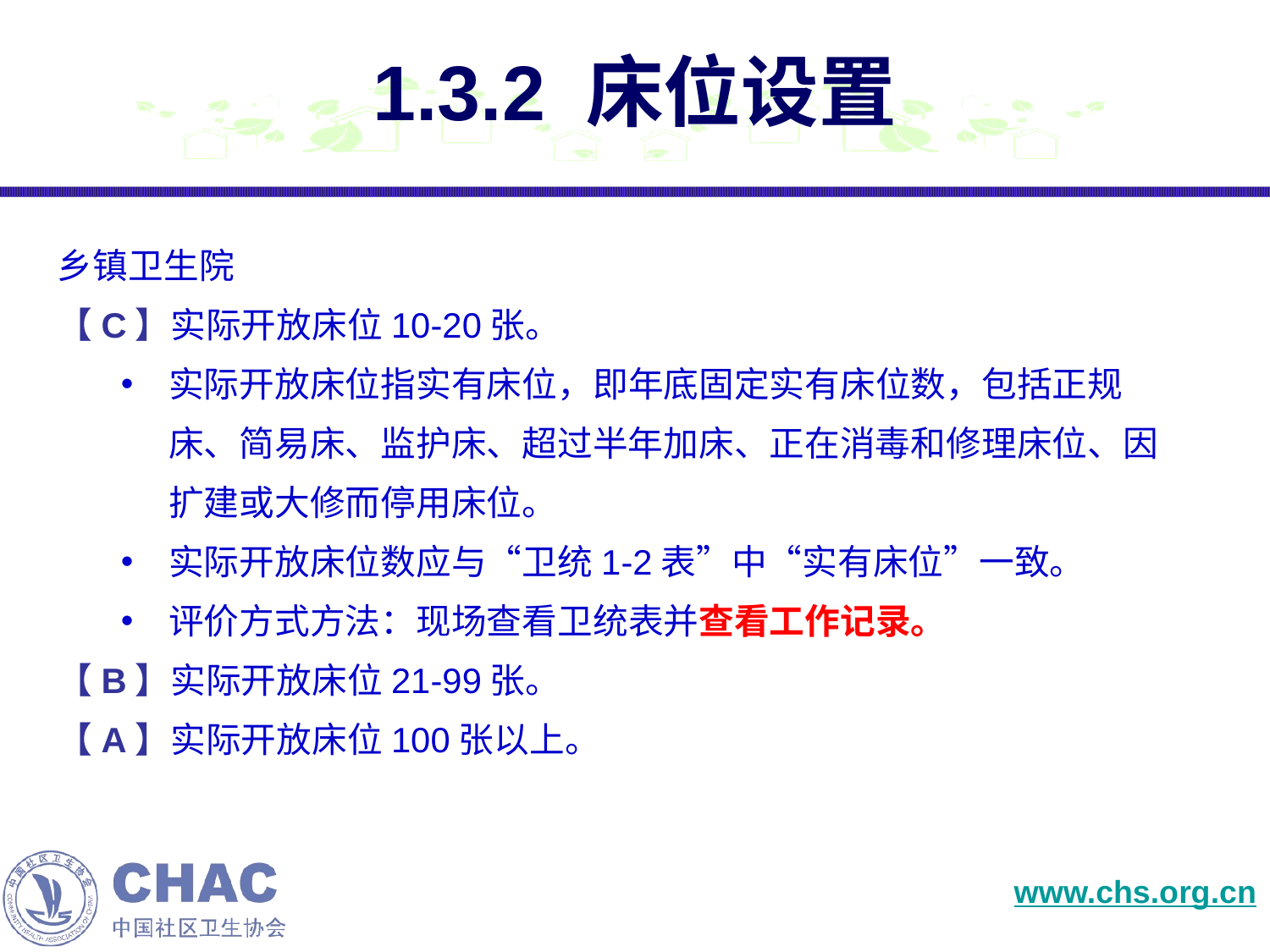

# 1.3.2 床位设置
乡镇卫生院
【C】实际开放床位10-20张。
实际开放床位指实有床位，即年底固定实有床位数，包括正规床、简易床、监护床、超过半年加床、正在消毒和修理床位、因扩建或大修而停用床位。
实际开放床位数应与“卫统1-2表”中“实有床位”一致。
评价方式方法：现场查看卫统表并查看工作记录。
【B】实际开放床位21-99张。
【A】实际开放床位100张以上。